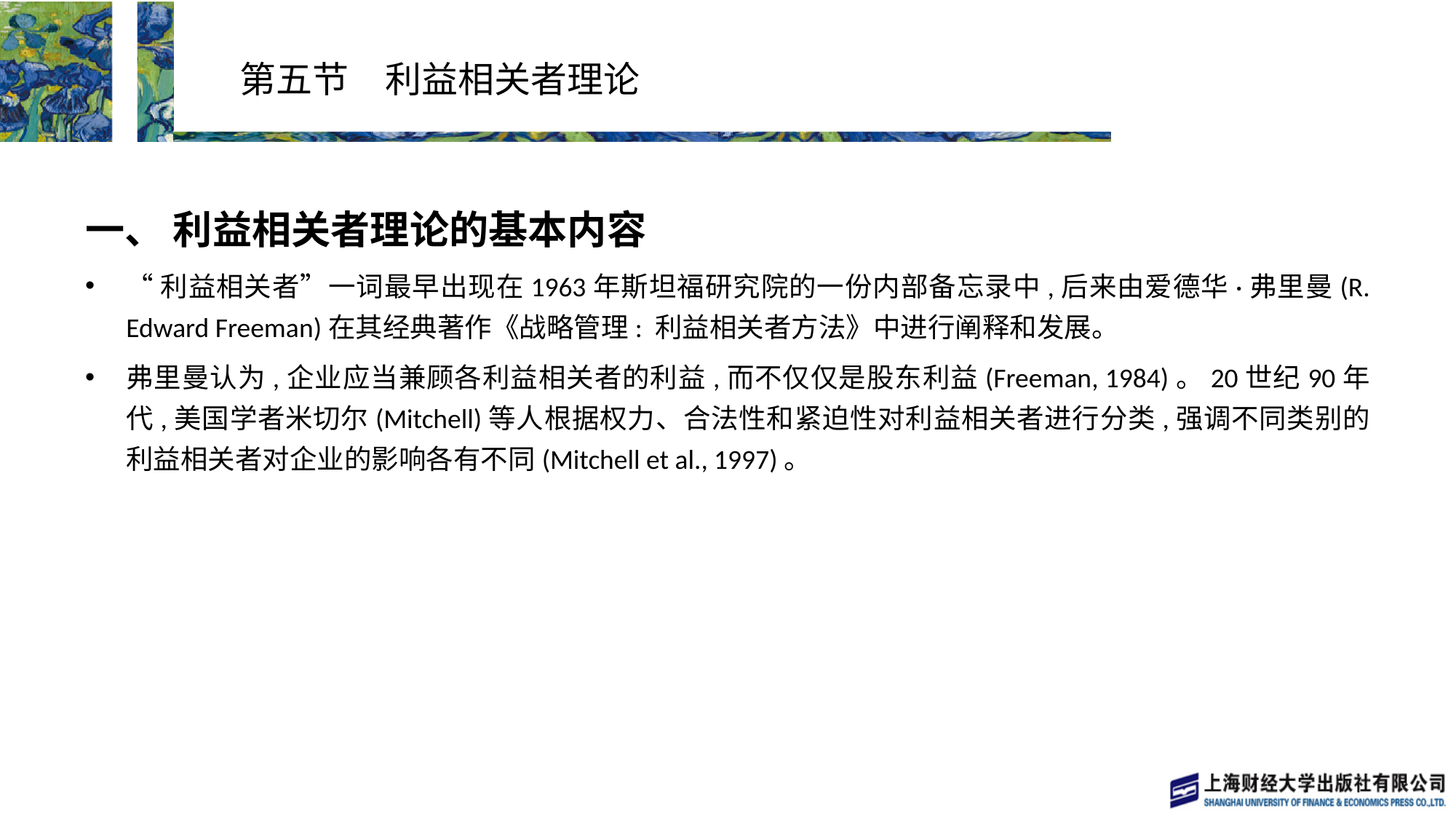

# 第五节　利益相关者理论
一、 利益相关者理论的基本内容
“利益相关者”一词最早出现在1963年斯坦福研究院的一份内部备忘录中,后来由爱德华·弗里曼(R. Edward Freeman)在其经典著作《战略管理: 利益相关者方法》中进行阐释和发展。
弗里曼认为,企业应当兼顾各利益相关者的利益,而不仅仅是股东利益(Freeman, 1984)。20世纪90年代,美国学者米切尔(Mitchell)等人根据权力、合法性和紧迫性对利益相关者进行分类,强调不同类别的利益相关者对企业的影响各有不同(Mitchell et al., 1997)。